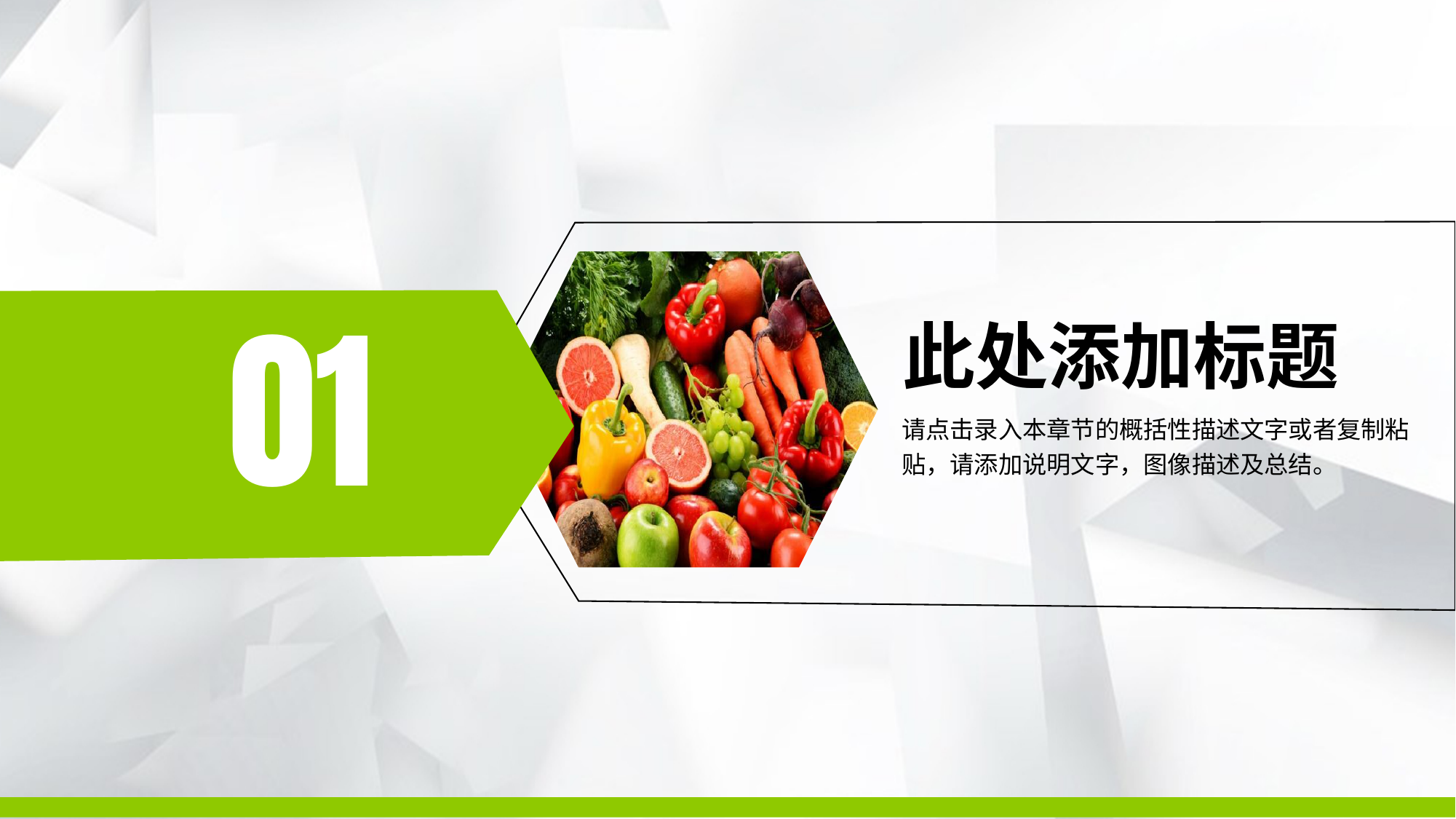

01
此处添加标题
请点击录入本章节的概括性描述文字或者复制粘贴，请添加说明文字，图像描述及总结。